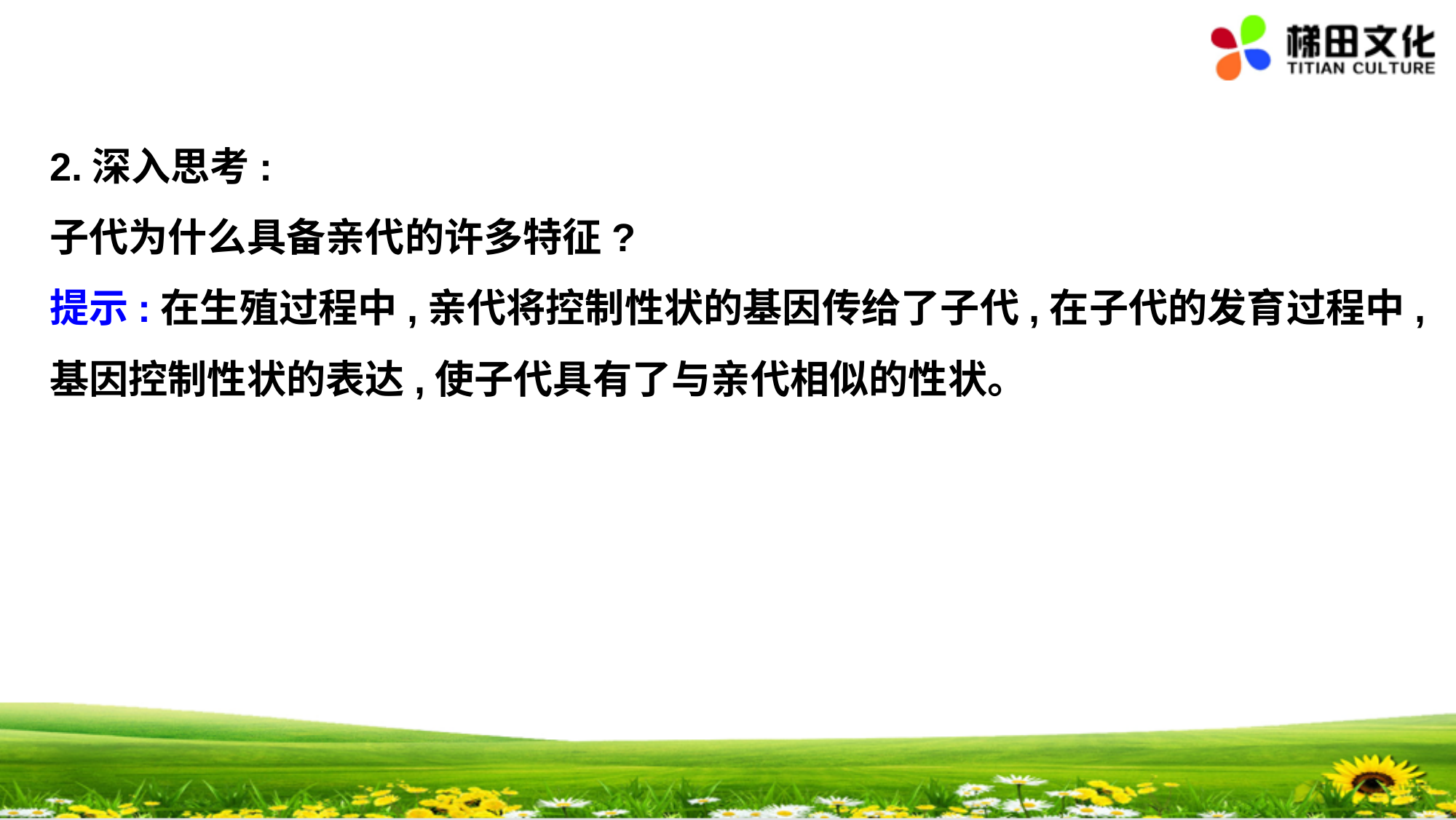

2.深入思考:
子代为什么具备亲代的许多特征?
提示:在生殖过程中,亲代将控制性状的基因传给了子代,在子代的发育过程中,基因控制性状的表达,使子代具有了与亲代相似的性状。